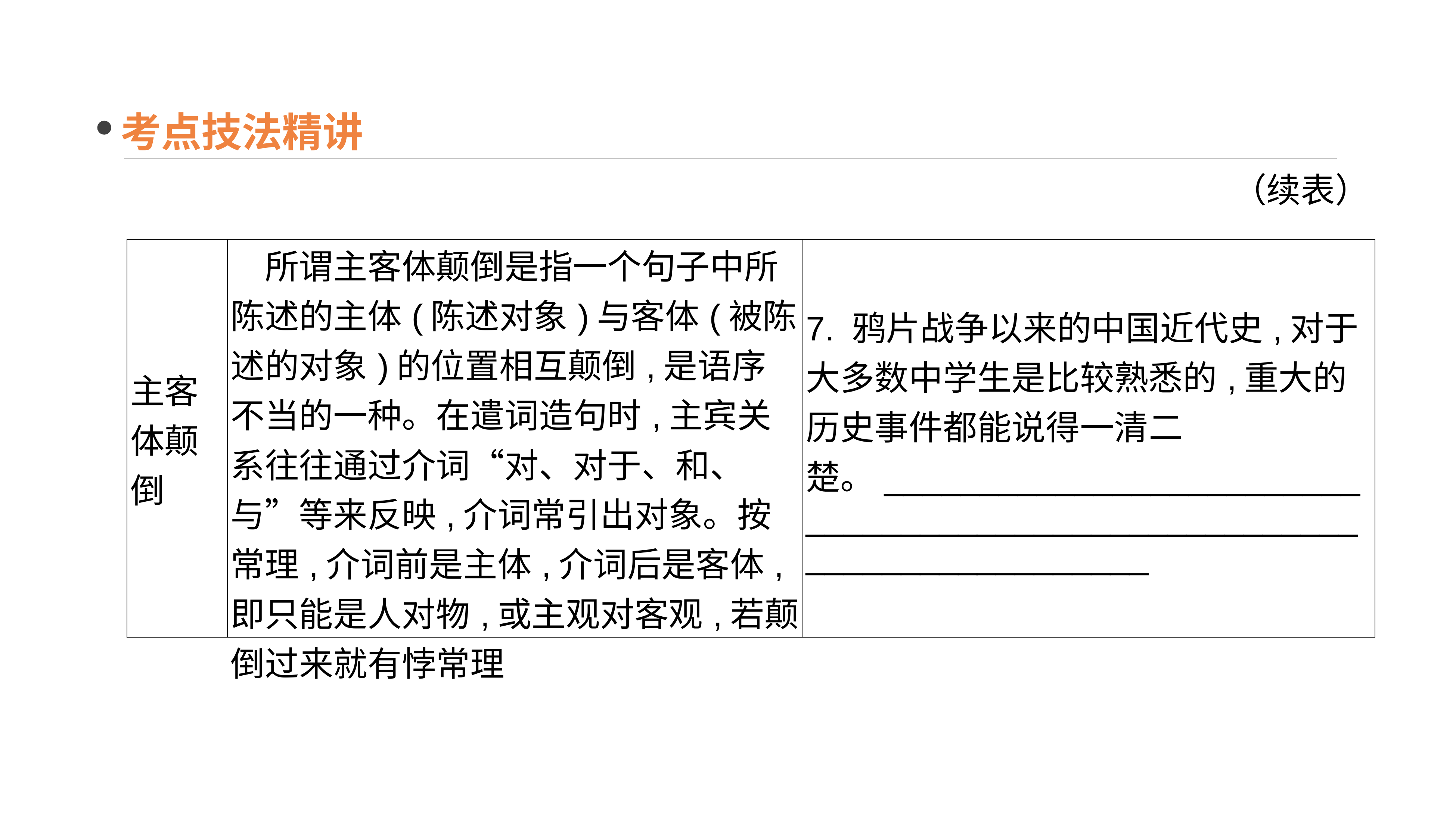

考点技法精讲

（续表）
| 主客体颠倒 | 所谓主客体颠倒是指一个句子中所陈述的主体(陈述对象)与客体(被陈述的对象)的位置相互颠倒,是语序不当的一种。在遣词造句时,主宾关系往往通过介词“对、对于、和、与”等来反映,介词常引出对象。按常理,介词前是主体,介词后是客体,即只能是人对物,或主观对客观,若颠倒过来就有悖常理 | 7. 鸦片战争以来的中国近代史,对于大多数中学生是比较熟悉的,重大的历史事件都能说得一清二楚。\_\_\_\_\_\_\_\_\_\_\_\_\_\_\_\_\_\_\_\_\_\_\_\_\_\_\_\_\_\_\_\_\_\_\_\_\_\_\_\_\_\_\_\_\_\_\_\_\_\_\_\_\_\_\_\_\_\_\_\_\_\_\_\_\_\_\_\_\_\_\_\_ |
| --- | --- | --- |